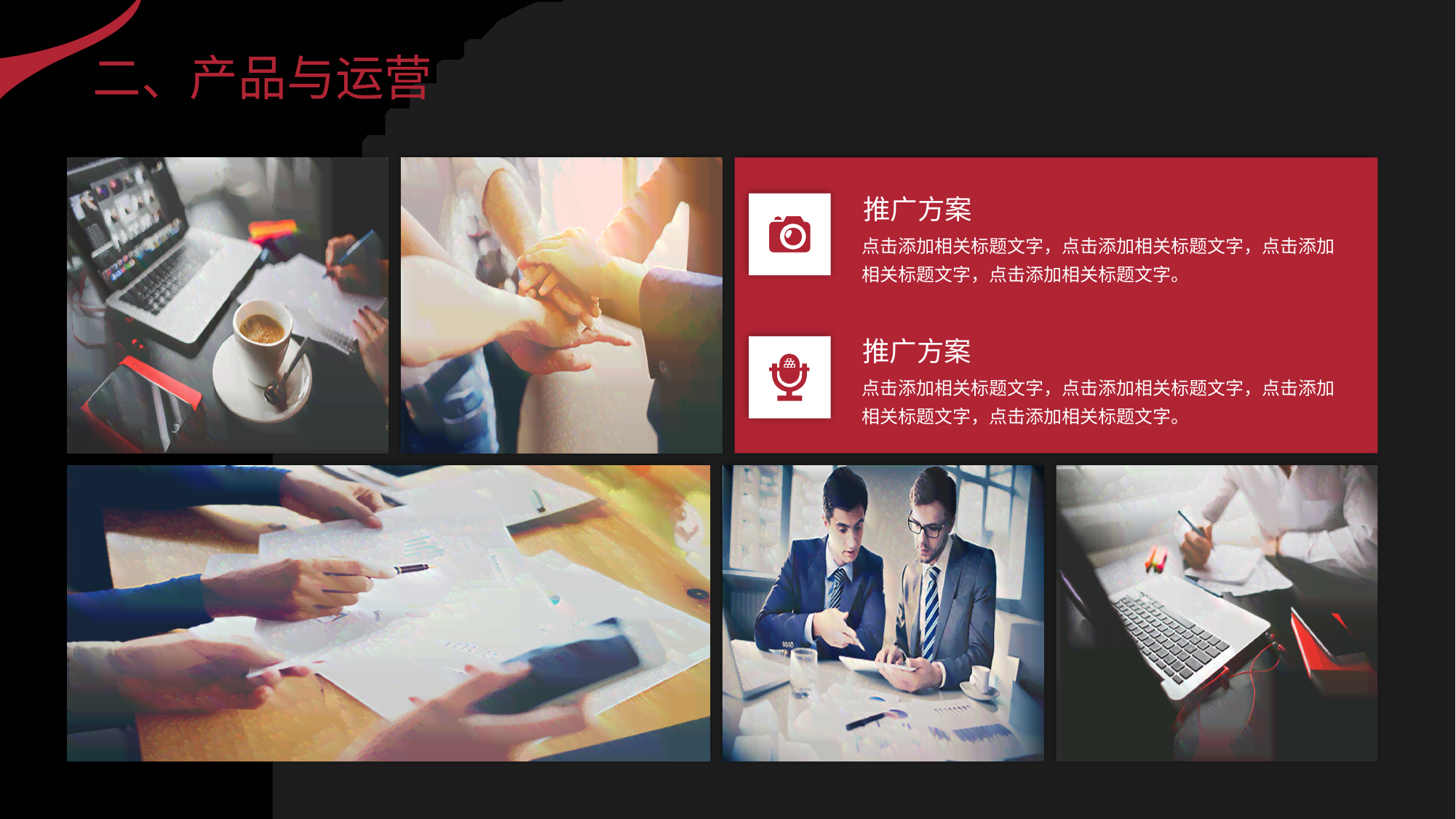

二、产品与运营

推广方案
点击添加相关标题文字，点击添加相关标题文字，点击添加相关标题文字，点击添加相关标题文字。

推广方案
点击添加相关标题文字，点击添加相关标题文字，点击添加相关标题文字，点击添加相关标题文字。